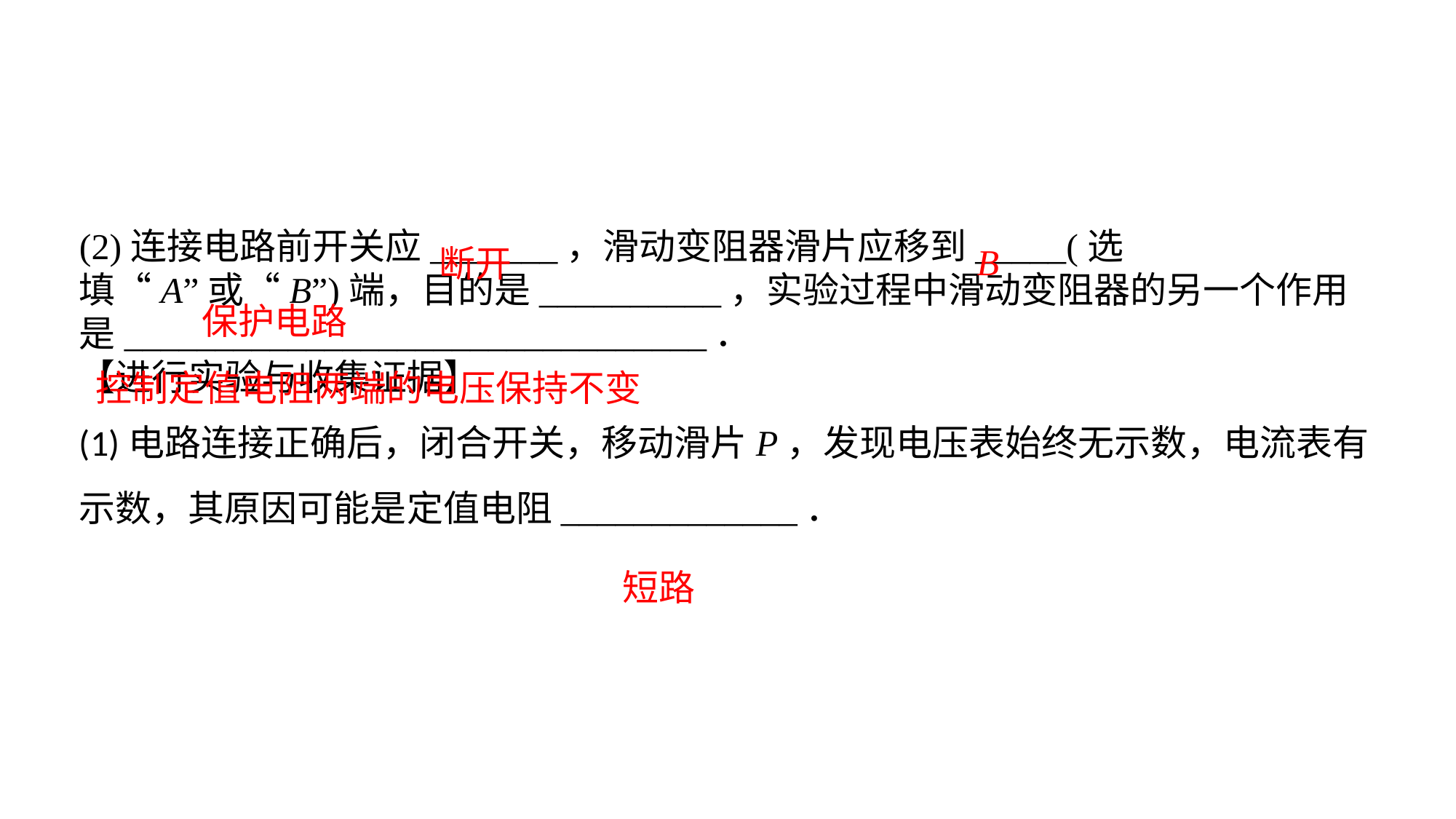

(2)连接电路前开关应_______，滑动变阻器滑片应移到_____(选填“A”或“B”)端，目的是__________，实验过程中滑动变阻器的另一个作用是________________________________．【进行实验与收集证据】(1)电路连接正确后，闭合开关，移动滑片P，发现电压表始终无示数，电流表有示数，其原因可能是定值电阻_____________．
B
断开
保护电路
控制定值电阻两端的电压保持不变
短路